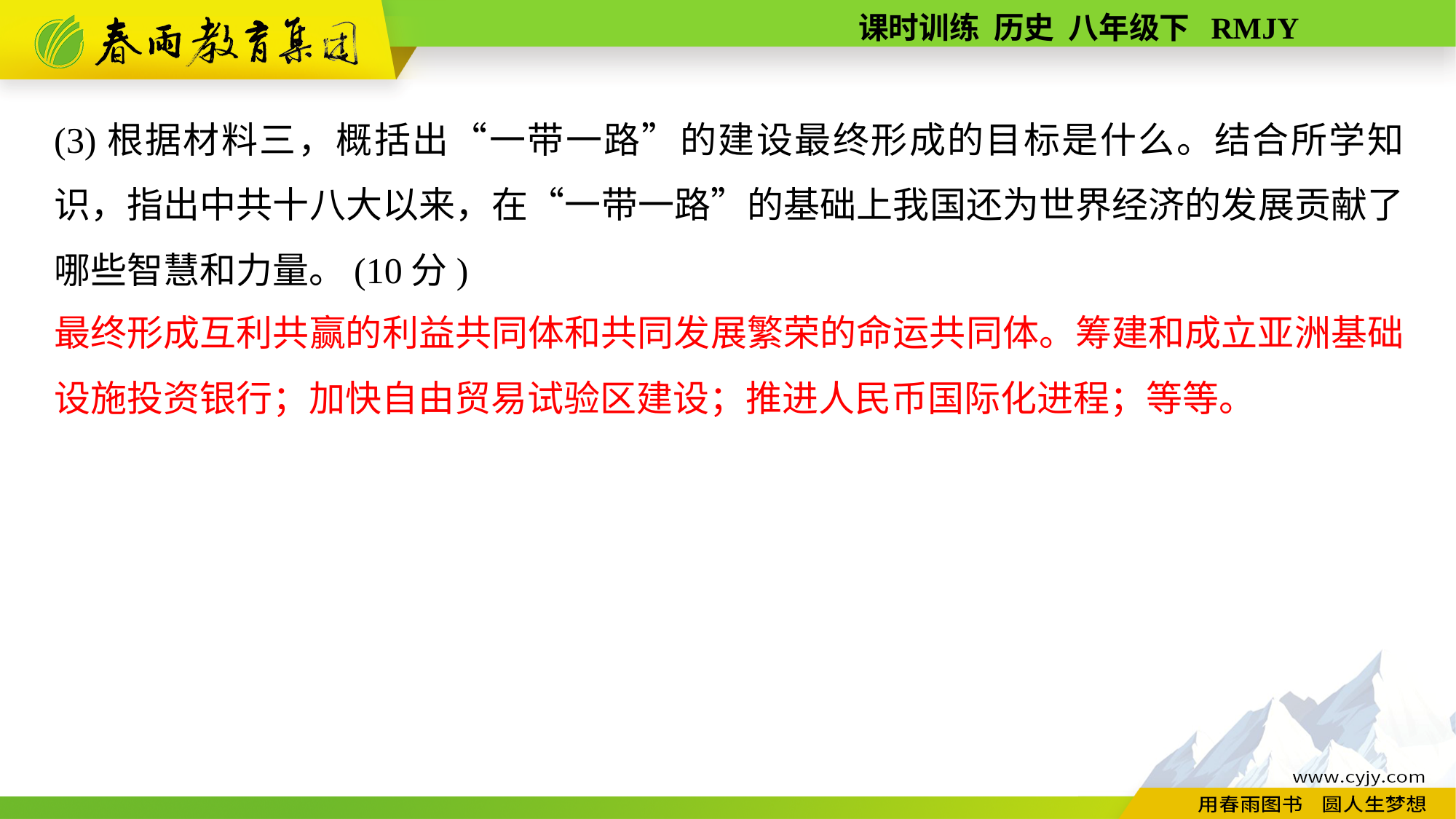

(3)根据材料三，概括出“一带一路”的建设最终形成的目标是什么。结合所学知识，指出中共十八大以来，在“一带一路”的基础上我国还为世界经济的发展贡献了哪些智慧和力量。(10分)
最终形成互利共赢的利益共同体和共同发展繁荣的命运共同体。筹建和成立亚洲基础设施投资银行；加快自由贸易试验区建设；推进人民币国际化进程；等等。